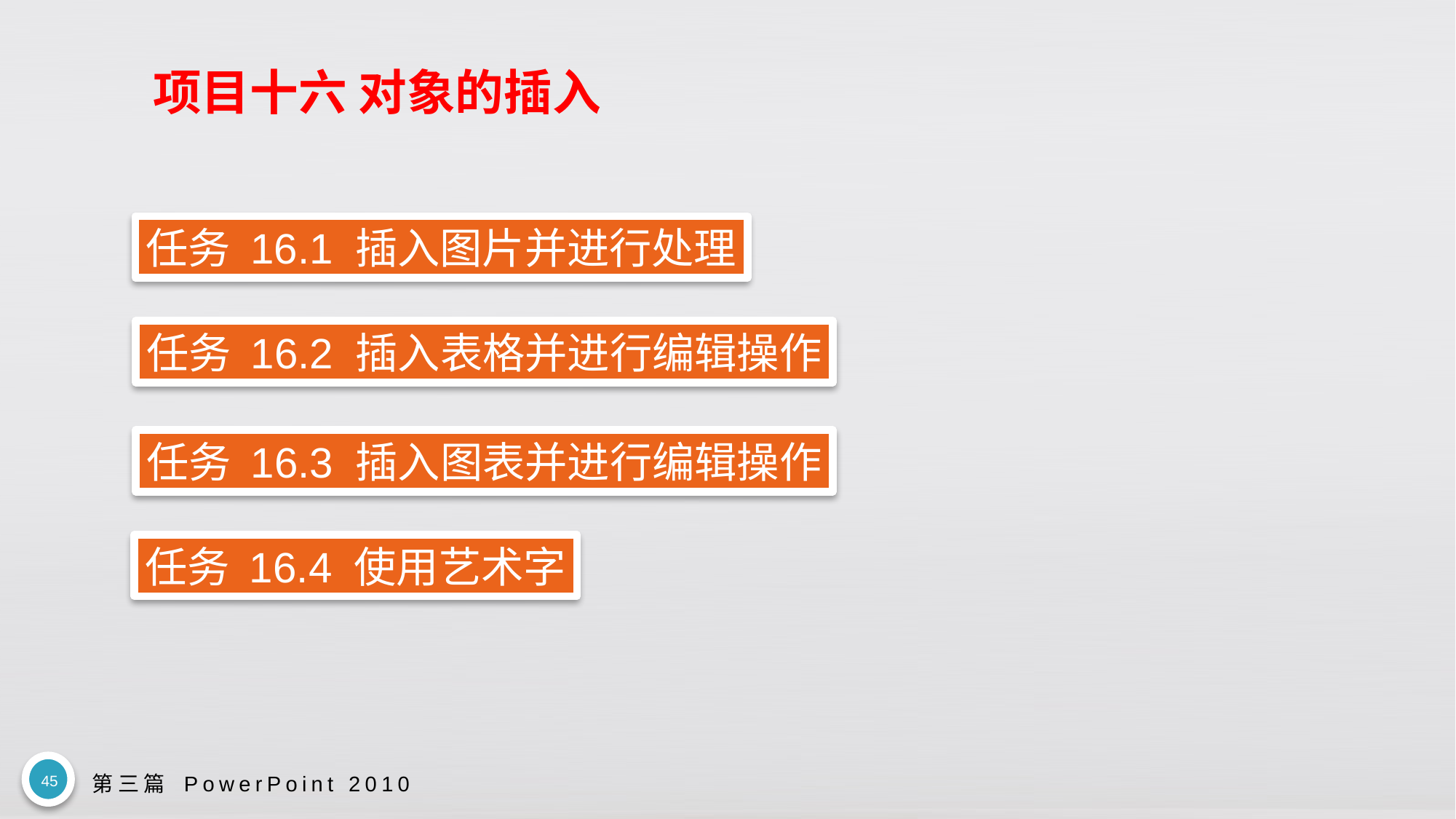

# 项目十六 对象的插入
任务 16.1 插入图片并进行处理
任务 16.2 插入表格并进行编辑操作
任务 16.3 插入图表并进行编辑操作
任务 16.4 使用艺术字
45